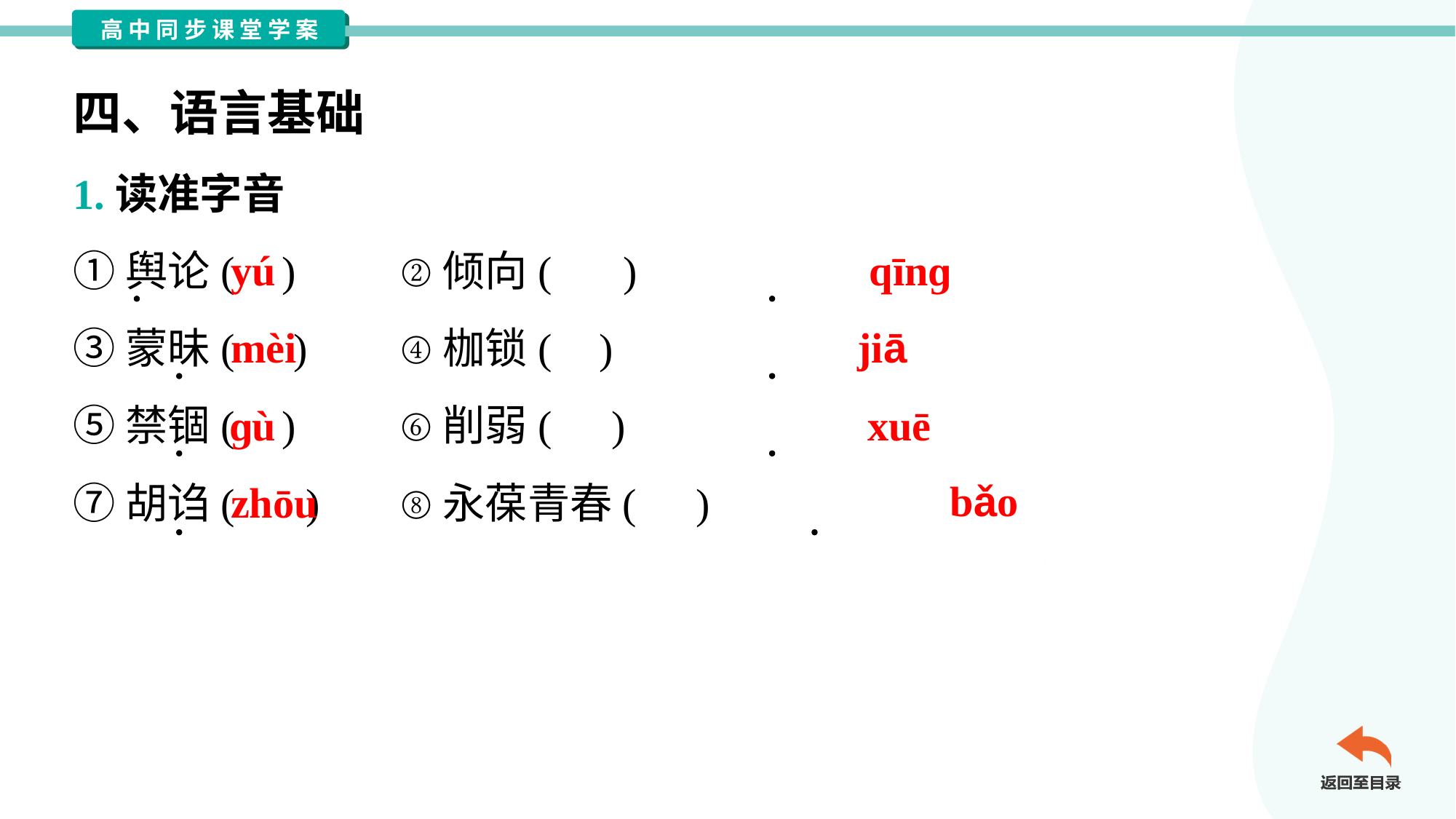

四、语言基础
1.读准字音
①舆论(    )	②倾向(      )
③蒙昧(     )	④枷锁(    )
⑤禁锢(    )	⑥削弱(     )
⑦胡诌(      )	⑧永葆青春(     )
yú
qīnɡ
mèi
jiā

ɡù
xuē

zhōu
bǎo